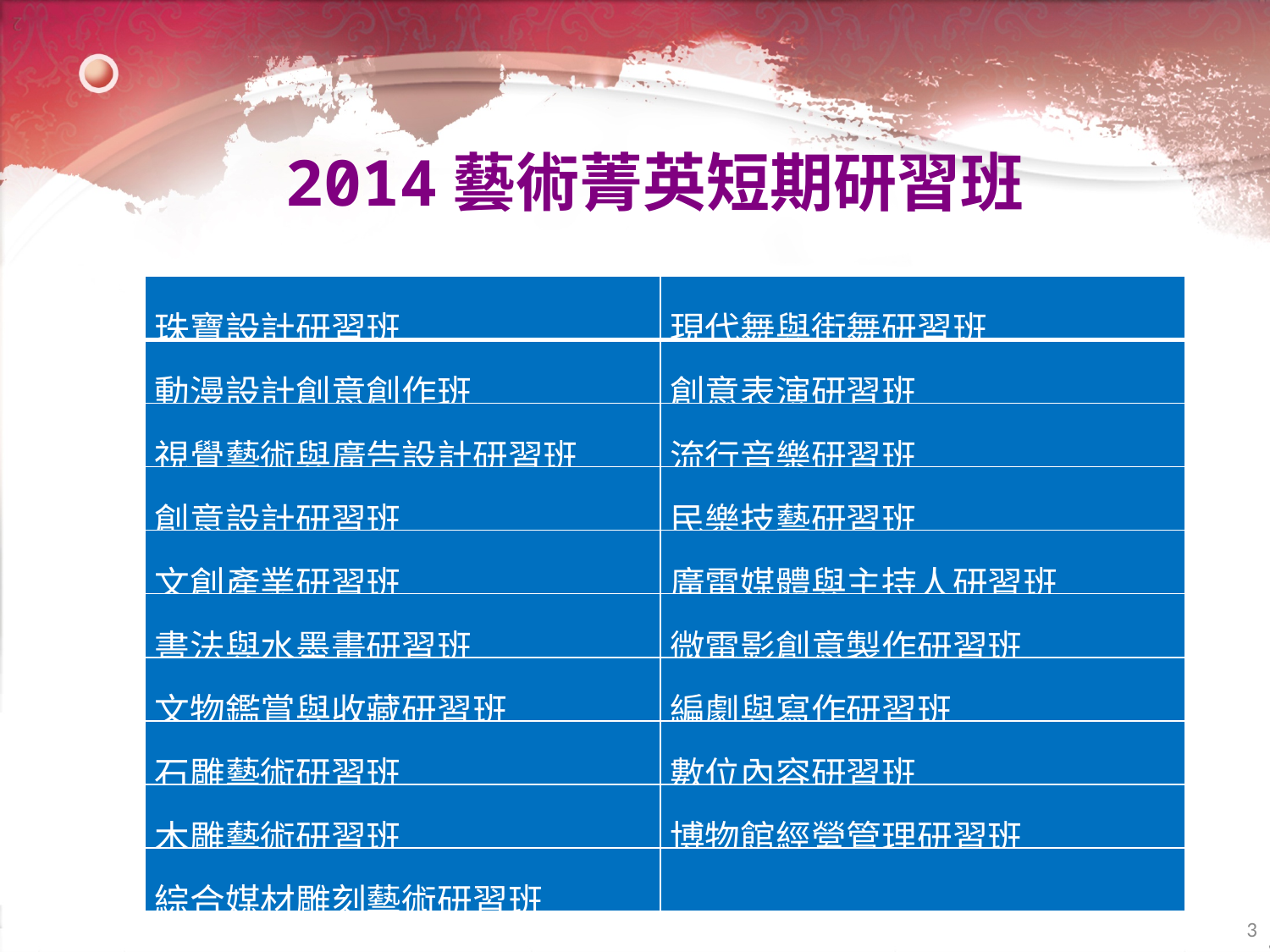

2014藝術菁英短期研習班

| 珠寶設計研習班 | 現代舞與街舞研習班 |
| --- | --- |
| 動漫設計創意創作班 | 創意表演研習班 |
| 視覺藝術與廣告設計研習班 | 流行音樂研習班 |
| 創意設計研習班 | 民樂技藝研習班 |
| 文創產業研習班 | 廣電媒體與主持人研習班 |
| 書法與水墨畫研習班 | 微電影創意製作研習班 |
| 文物鑑賞與收藏研習班 | 編劇與寫作研習班 |
| 石雕藝術研習班 | 數位內容研習班 |
| 木雕藝術研習班 | 博物館經營管理研習班 |
| 綜合媒材雕刻藝術研習班 |  |
3
3
3